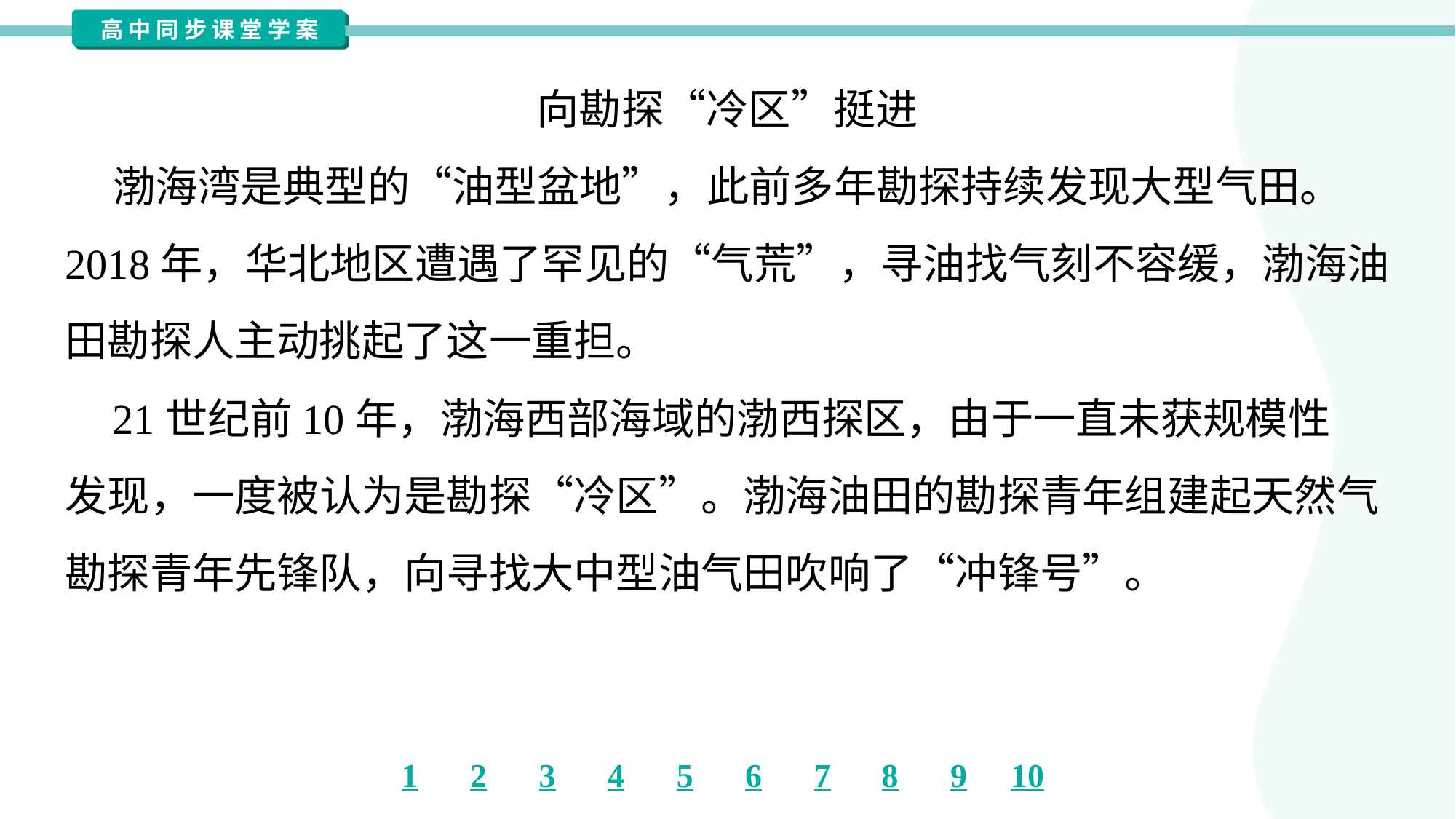

向勘探“冷区”挺进
    渤海湾是典型的“油型盆地”，此前多年勘探持续发现大型气田。
2018年，华北地区遭遇了罕见的“气荒”，寻油找气刻不容缓，渤海油
田勘探人主动挑起了这一重担。
    21世纪前10年，渤海西部海域的渤西探区，由于一直未获规模性
发现，一度被认为是勘探“冷区”。渤海油田的勘探青年组建起天然气
勘探青年先锋队，向寻找大中型油气田吹响了“冲锋号”。